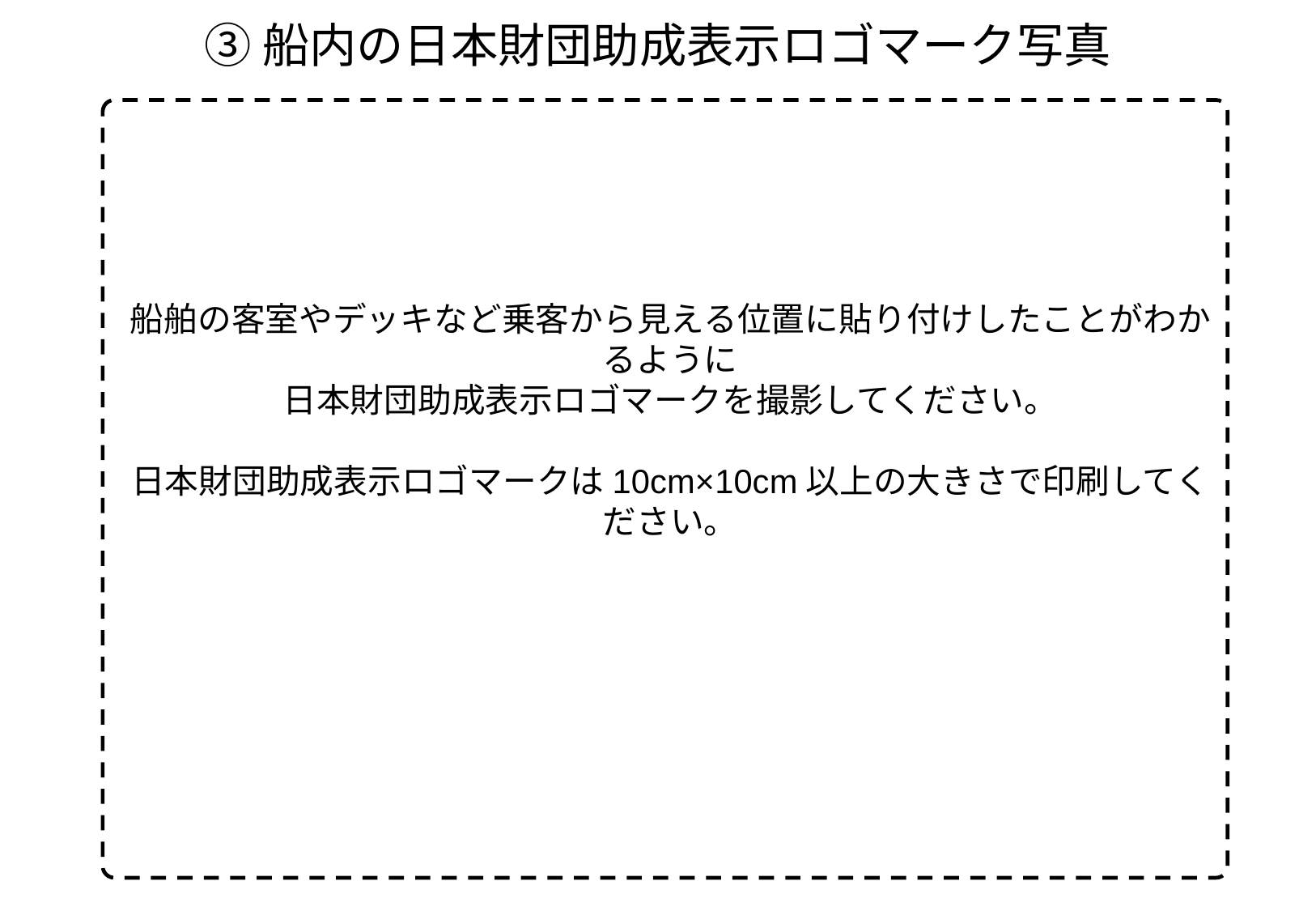

③船内の日本財団助成表示ロゴマーク写真

船舶の客室やデッキなど乗客から見える位置に貼り付けしたことがわかるように
日本財団助成表示ロゴマークを撮影してください。

日本財団助成表示ロゴマークは10cm×10cm以上の大きさで印刷してください。